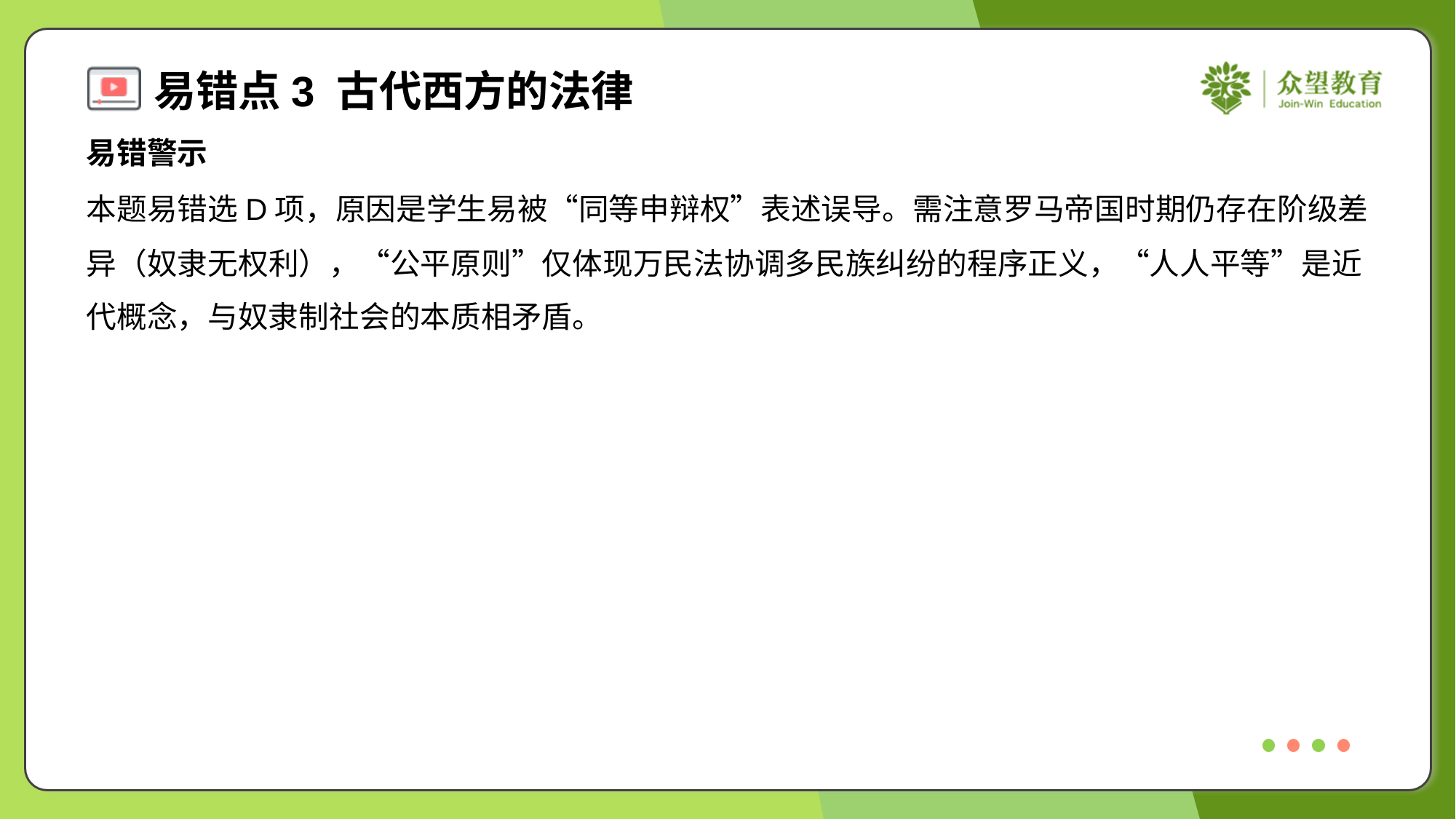

易错警示
本题易错选D项，原因是学生易被“同等申辩权”表述误导。需注意罗马帝国时期仍存在阶级差
异（奴隶无权利），“公平原则”仅体现万民法协调多民族纠纷的程序正义，“人人平等”是近
代概念，与奴隶制社会的本质相矛盾。